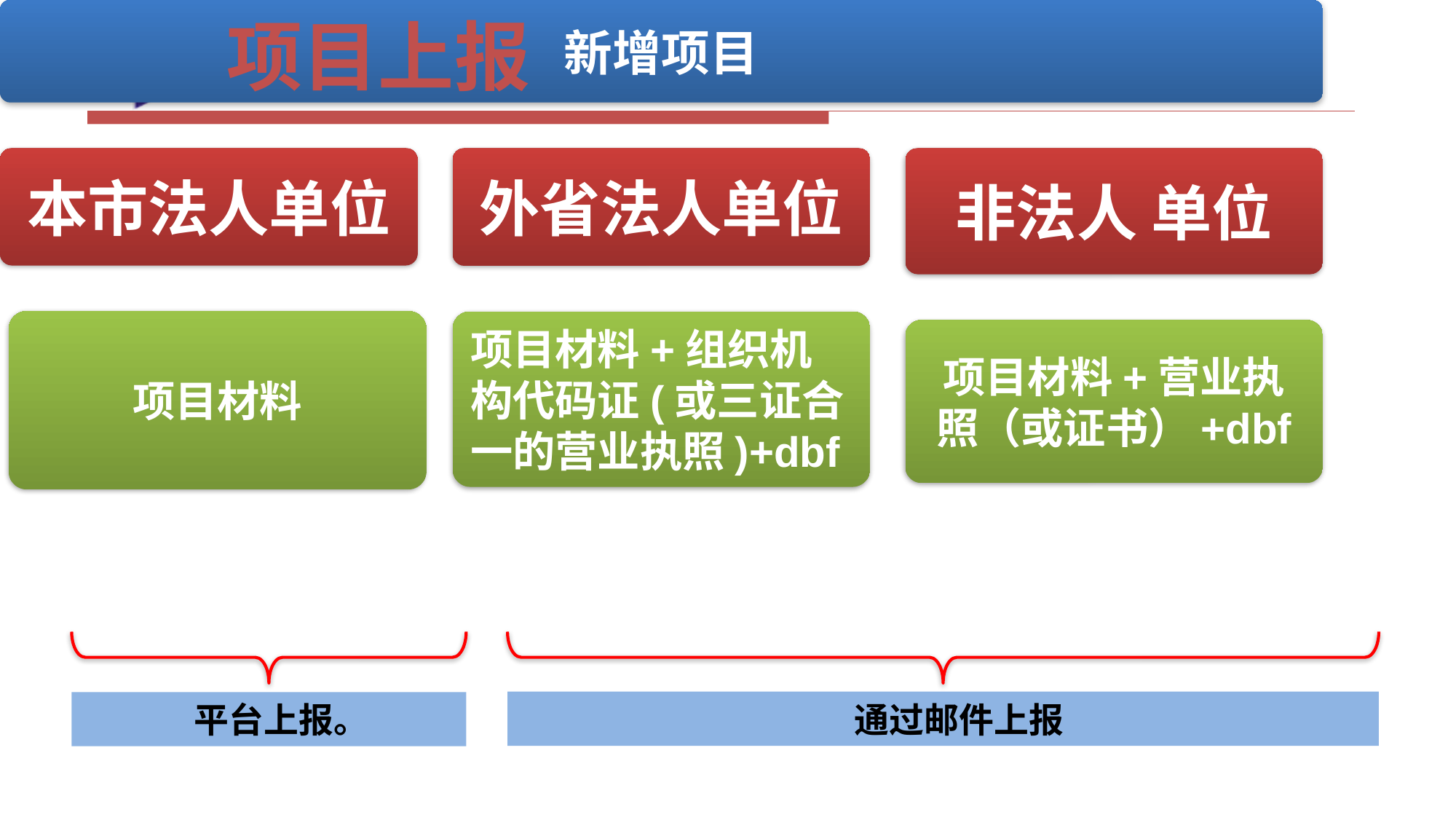

# 项目上报
新增项目
本市法人单位
项目材料
外省法人单位
项目材料+组织机构代码证(或三证合一的营业执照)+dbf
非法人 单位
项目材料+营业执照（或证书）+dbf

   通过邮件上报
  平台上报。